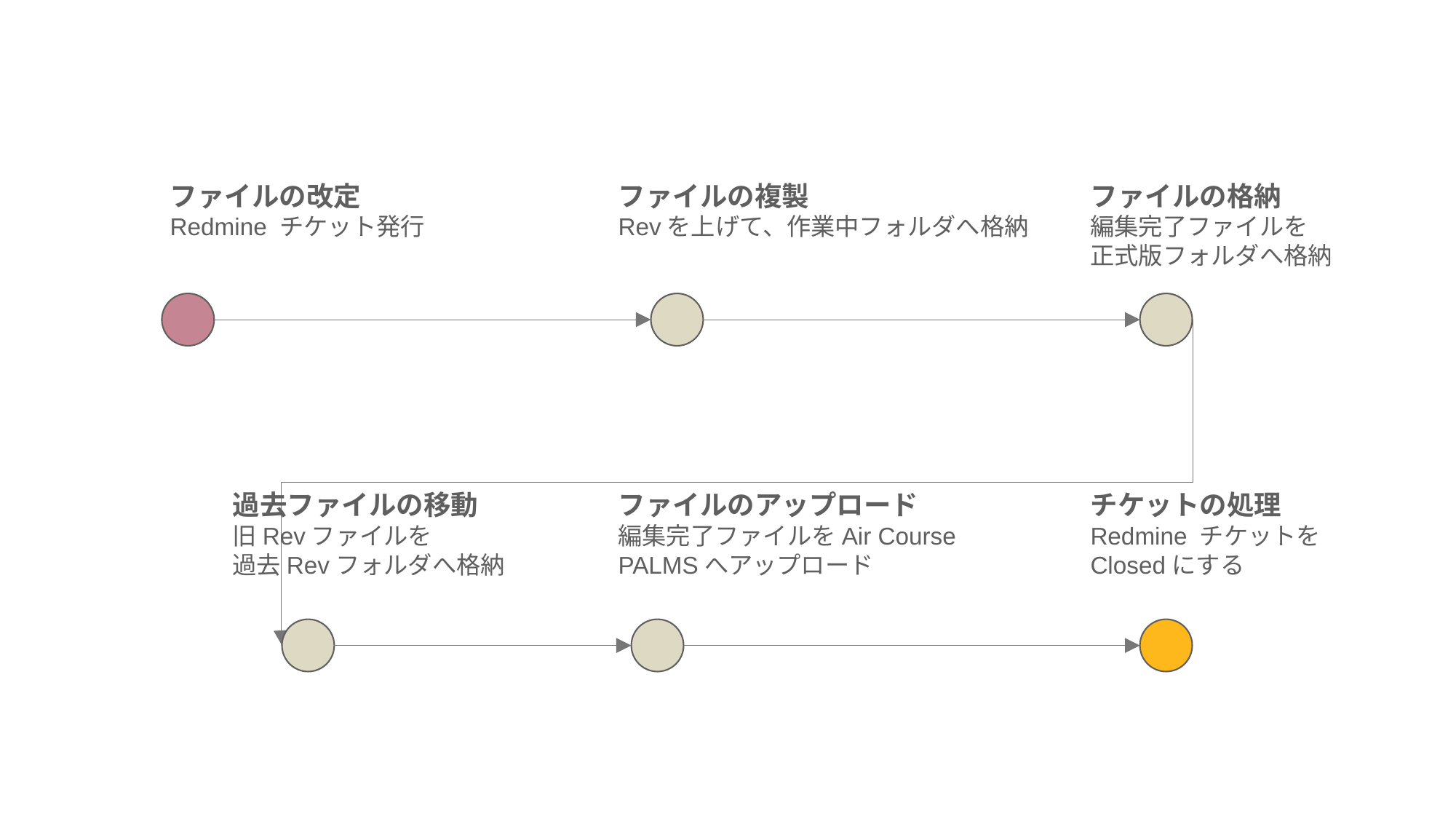

ファイルの改定
Redmine チケット発行
ファイルの複製
Revを上げて、作業中フォルダへ格納
ファイルの格納
編集完了ファイルを
正式版フォルダへ格納

過去ファイルの移動
旧Revファイルを
過去Revフォルダへ格納
ファイルのアップロード
編集完了ファイルをAir Course
PALMSへアップロード
チケットの処理
Redmine チケットを
Closedにする